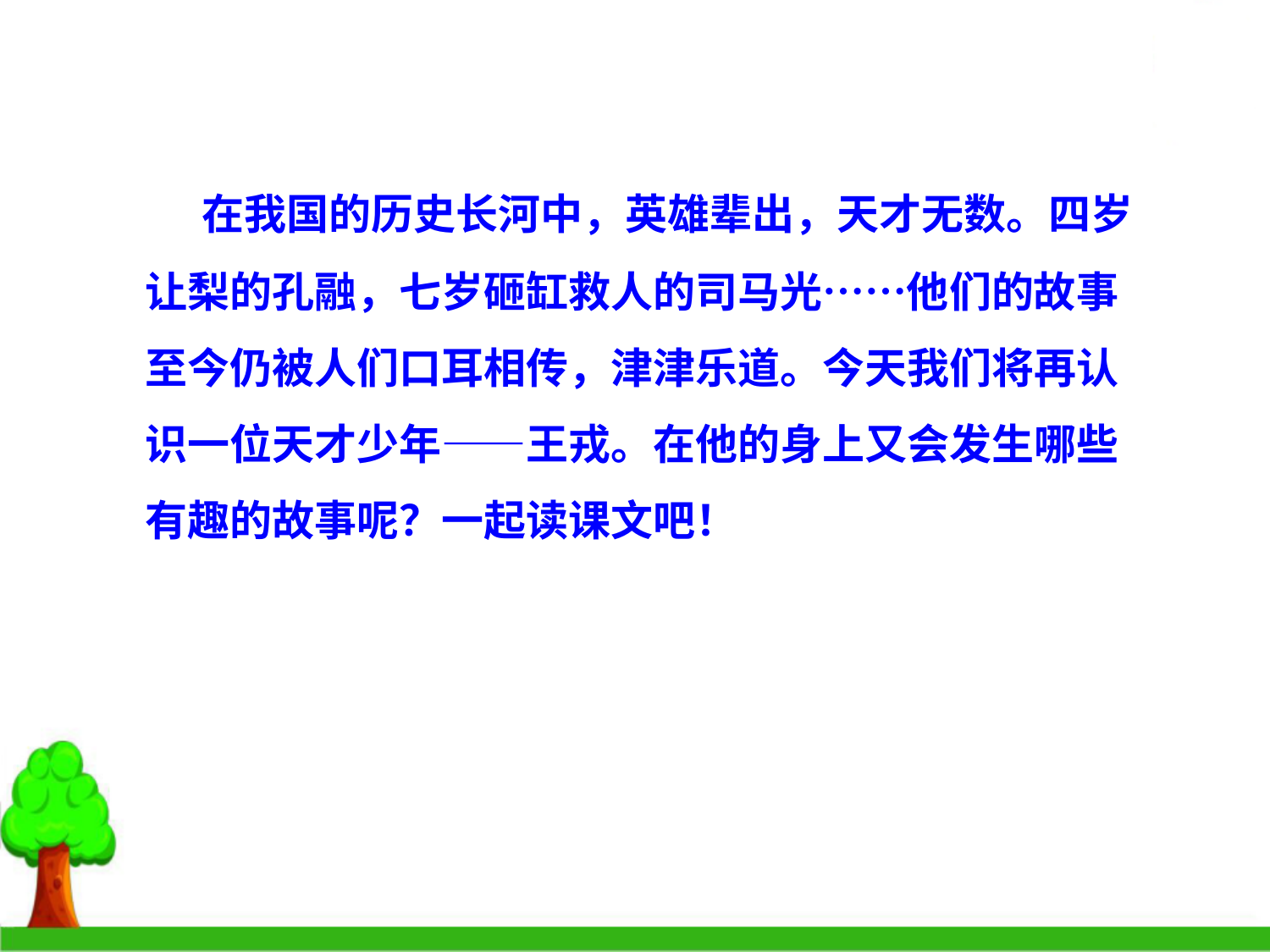

在我国的历史长河中，英雄辈出，天才无数。四岁让梨的孔融，七岁砸缸救人的司马光……他们的故事至今仍被人们口耳相传，津津乐道。今天我们将再认识一位天才少年——王戎。在他的身上又会发生哪些有趣的故事呢？一起读课文吧！